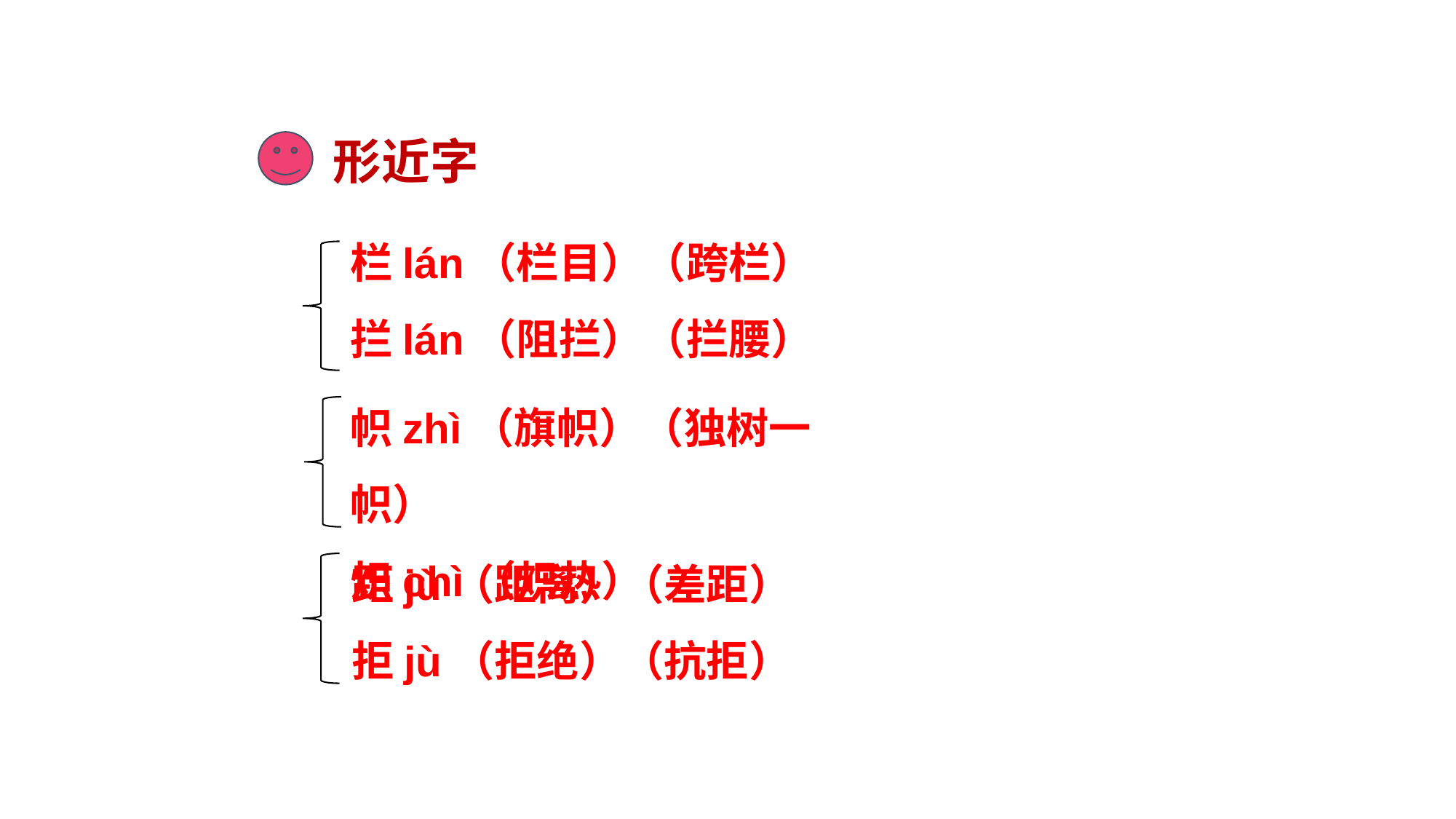

形近字

栏lán（栏目）（跨栏）
拦lán（阻拦）（拦腰）

帜zhì（旗帜）（独树一帜）
炽chì（炽热）

距jù（距离）（差距）
拒jù（拒绝）（抗拒）